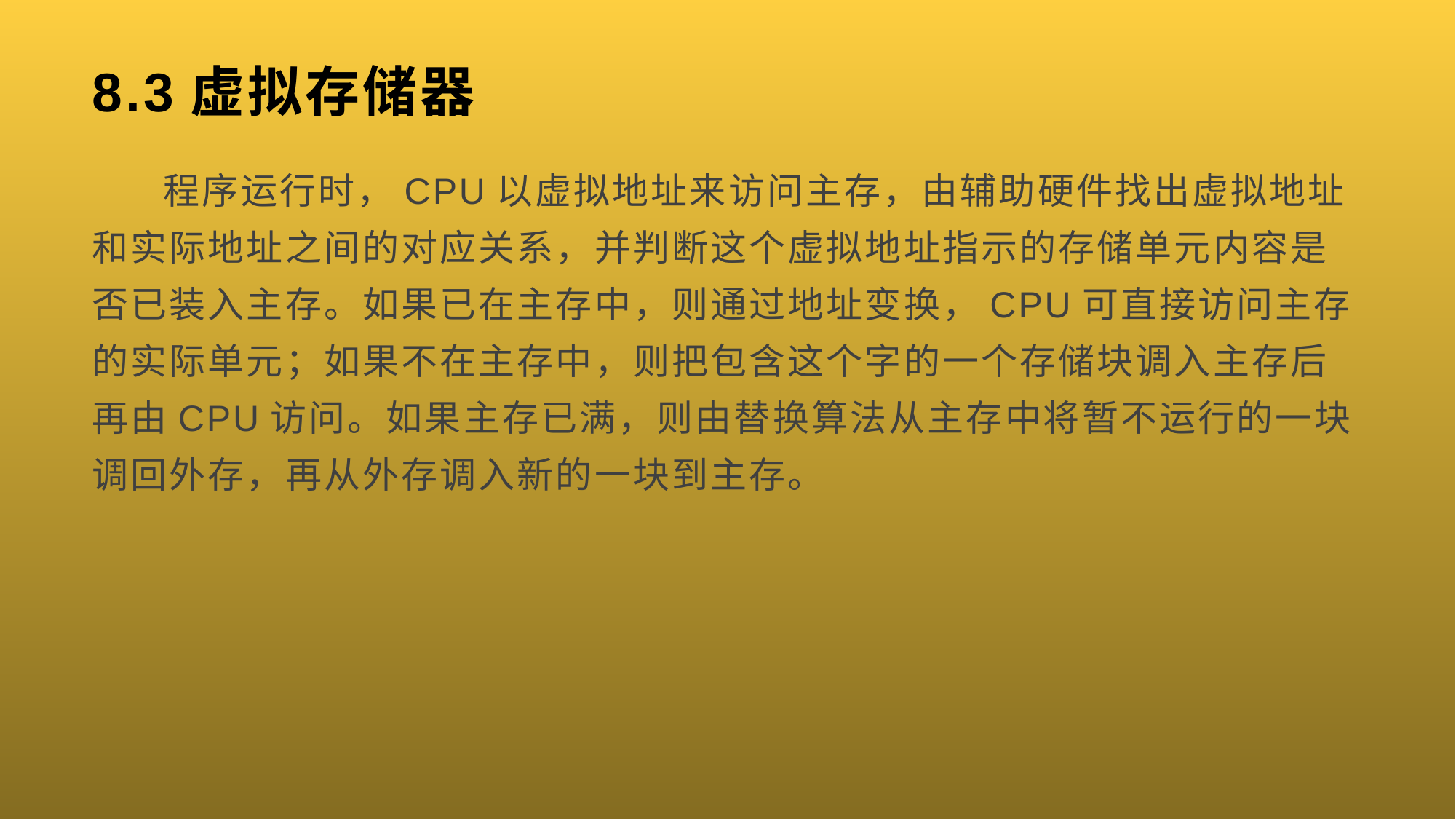

# 8.3虚拟存储器
      程序运行时，CPU以虚拟地址来访问主存，由辅助硬件找出虚拟地址和实际地址之间的对应关系，并判断这个虚拟地址指示的存储单元内容是否已装入主存。如果已在主存中，则通过地址变换，CPU可直接访问主存的实际单元；如果不在主存中，则把包含这个字的一个存储块调入主存后再由CPU访问。如果主存已满，则由替换算法从主存中将暂不运行的一块调回外存，再从外存调入新的一块到主存。